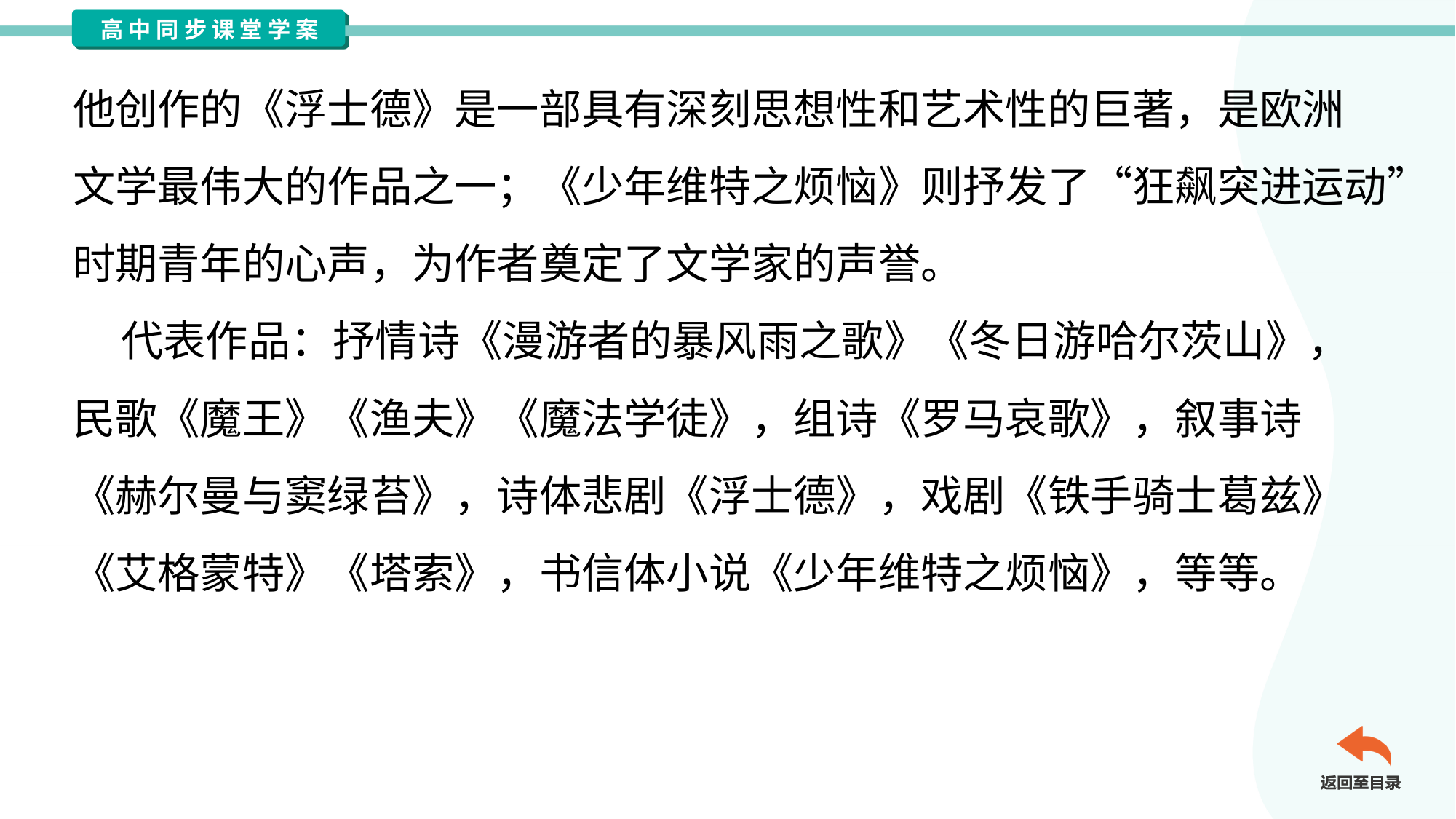

他创作的《浮士德》是一部具有深刻思想性和艺术性的巨著，是欧洲
文学最伟大的作品之一；《少年维特之烦恼》则抒发了“狂飙突进运动”
时期青年的心声，为作者奠定了文学家的声誉。
    代表作品：抒情诗《漫游者的暴风雨之歌》《冬日游哈尔茨山》，
民歌《魔王》《渔夫》《魔法学徒》，组诗《罗马哀歌》，叙事诗
《赫尔曼与窦绿苔》，诗体悲剧《浮士德》，戏剧《铁手骑士葛兹》
《艾格蒙特》《塔索》，书信体小说《少年维特之烦恼》，等等。